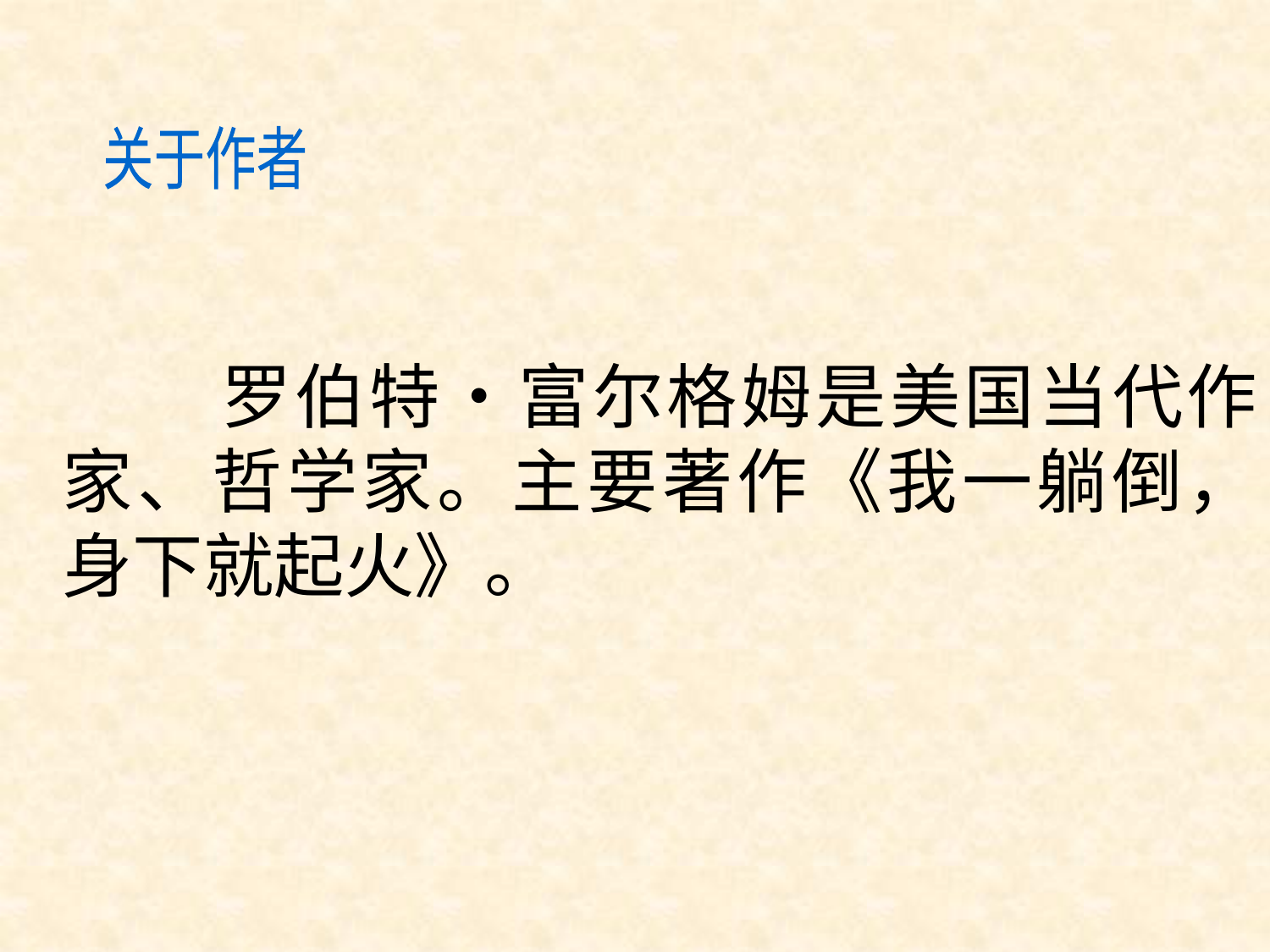

关于作者
       罗伯特•富尔格姆是美国当代作家、哲学家。主要著作《我一躺倒，身下就起火》。